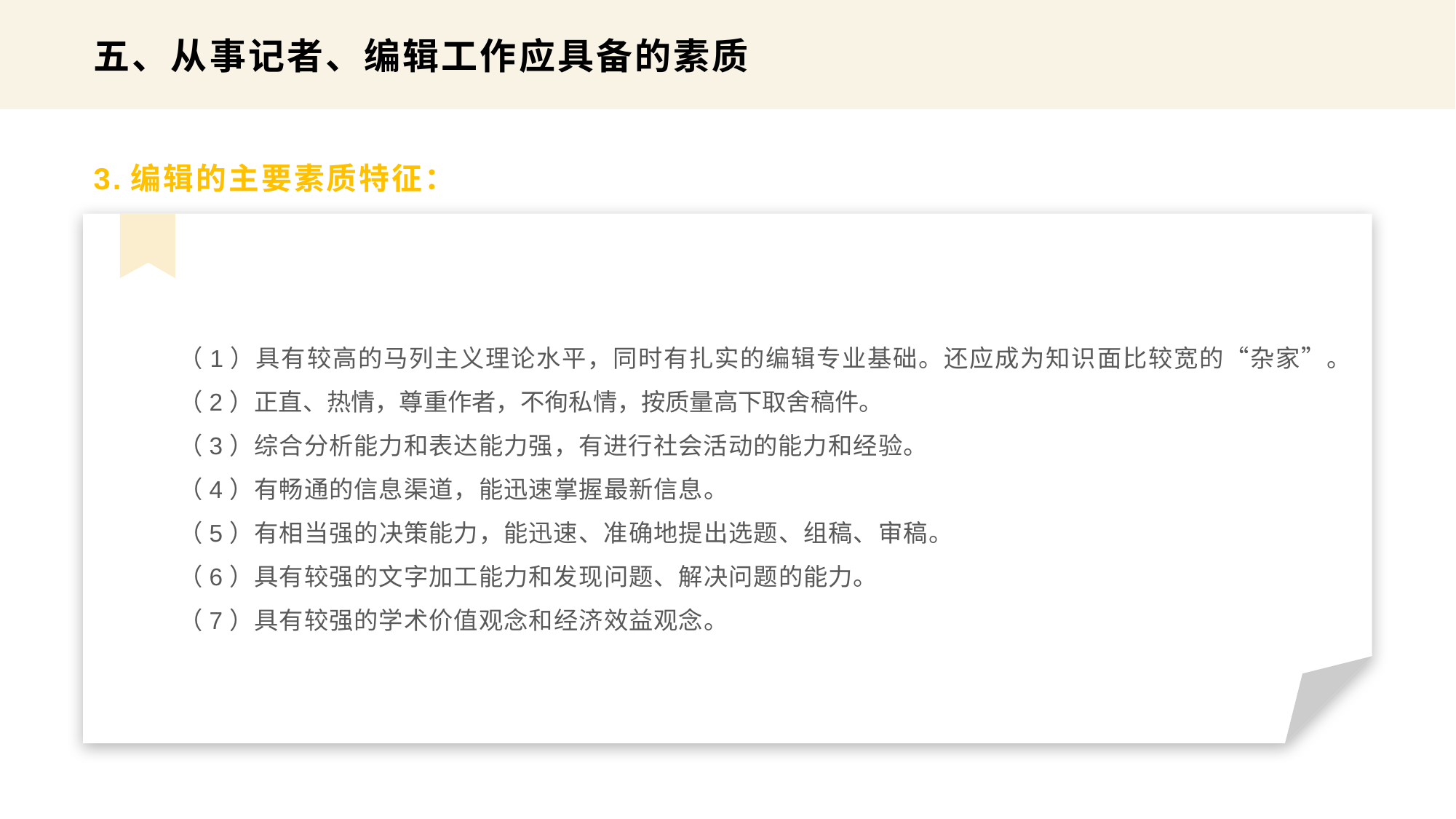

五、从事记者、编辑工作应具备的素质
3.编辑的主要素质特征：

（1）具有较高的马列主义理论水平，同时有扎实的编辑专业基础。还应成为知识面比较宽的“杂家”。
（2）正直、热情，尊重作者，不徇私情，按质量高下取舍稿件。
（3）综合分析能力和表达能力强，有进行社会活动的能力和经验。
（4）有畅通的信息渠道，能迅速掌握最新信息。
（5）有相当强的决策能力，能迅速、准确地提出选题、组稿、审稿。
（6）具有较强的文字加工能力和发现问题、解决问题的能力。
（7）具有较强的学术价值观念和经济效益观念。